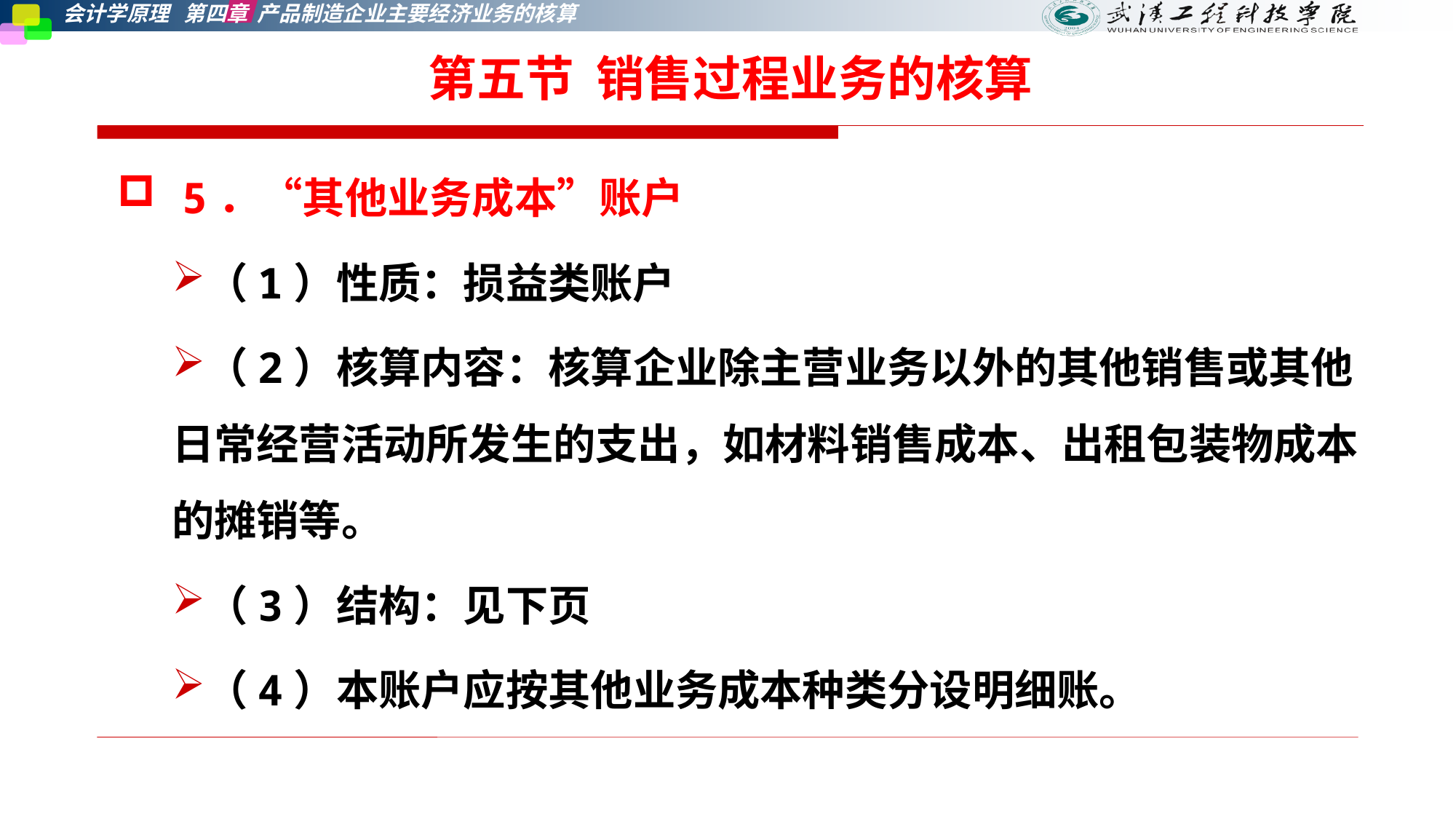

第五节  销售过程业务的核算
 5．“其他业务成本”账户
（1）性质：损益类账户
（2）核算内容：核算企业除主营业务以外的其他销售或其他日常经营活动所发生的支出，如材料销售成本、出租包装物成本的摊销等。
（3）结构：见下页
（4）本账户应按其他业务成本种类分设明细账。